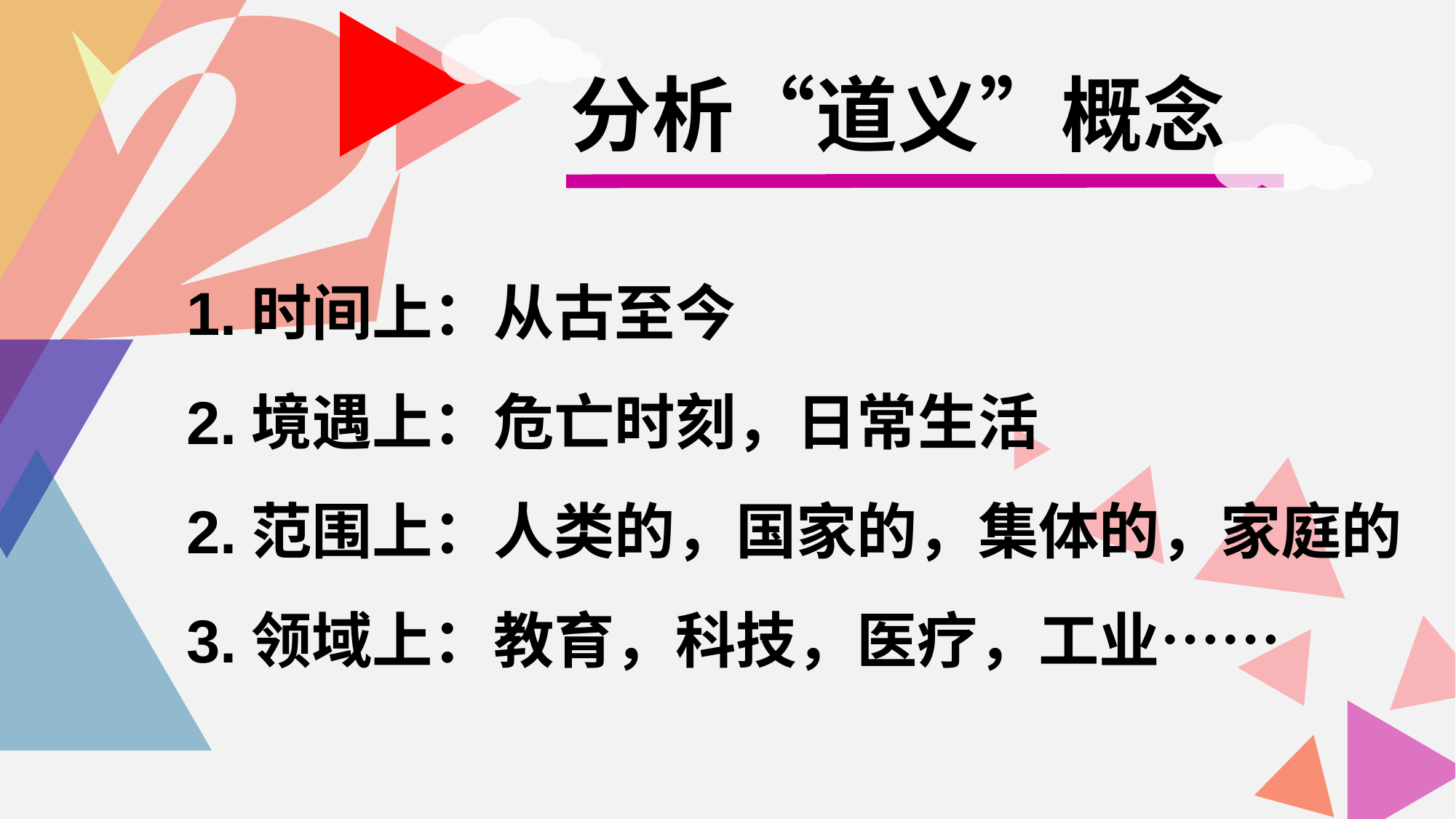

分析“道义”概念

1.时间上：从古至今
2.境遇上：危亡时刻，日常生活
2.范围上：人类的，国家的，集体的，家庭的
3.领域上：教育，科技，医疗，工业……